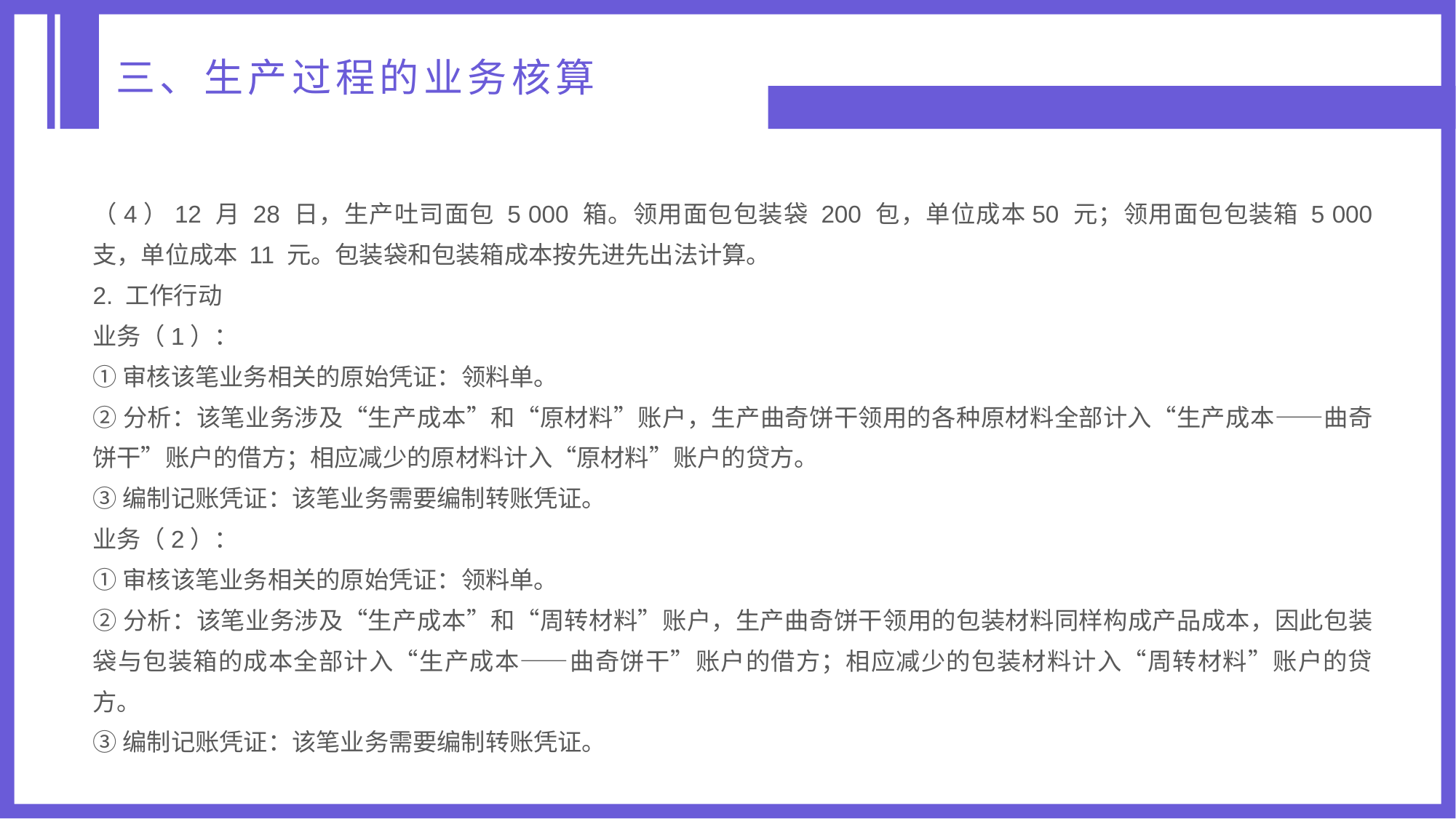

三、生产过程的业务核算
（4）12 月 28 日，生产吐司面包 5 000 箱。领用面包包装袋 200 包，单位成本50 元；领用面包包装箱 5 000 支，单位成本 11 元。包装袋和包装箱成本按先进先出法计算。
2. 工作行动
业务（1）：
①审核该笔业务相关的原始凭证：领料单。
②分析：该笔业务涉及“生产成本”和“原材料”账户，生产曲奇饼干领用的各种原材料全部计入“生产成本——曲奇饼干”账户的借方；相应减少的原材料计入“原材料”账户的贷方。
③编制记账凭证：该笔业务需要编制转账凭证。
业务（2）：
①审核该笔业务相关的原始凭证：领料单。
②分析：该笔业务涉及“生产成本”和“周转材料”账户，生产曲奇饼干领用的包装材料同样构成产品成本，因此包装袋与包装箱的成本全部计入“生产成本——曲奇饼干”账户的借方；相应减少的包装材料计入“周转材料”账户的贷方。
③编制记账凭证：该笔业务需要编制转账凭证。